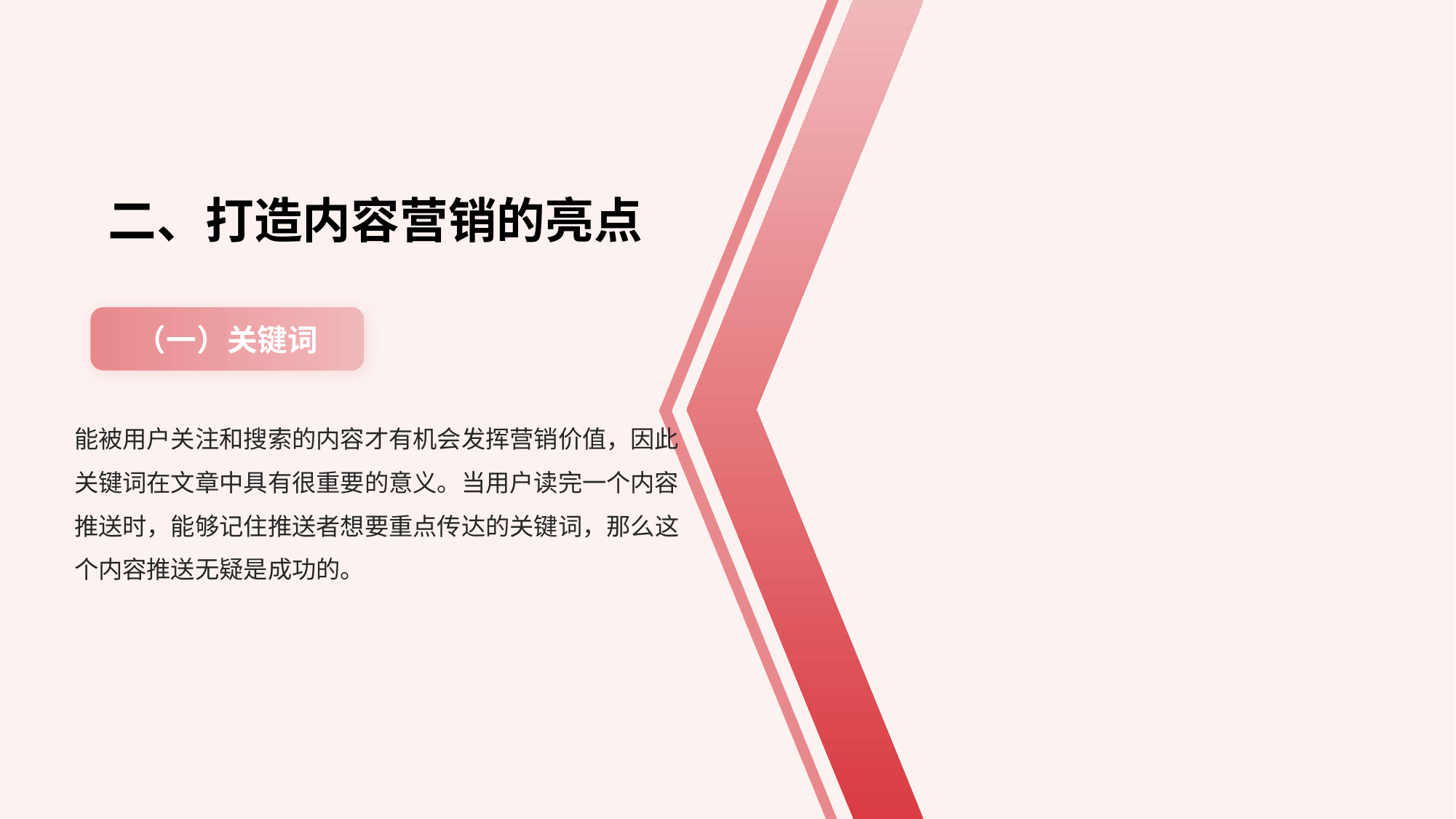

# 二、打造内容营销的亮点
（一）关键词
能被用户关注和搜索的内容才有机会发挥营销价值，因此关键词在文章中具有很重要的意义。当用户读完一个内容推送时，能够记住推送者想要重点传达的关键词，那么这个内容推送无疑是成功的。